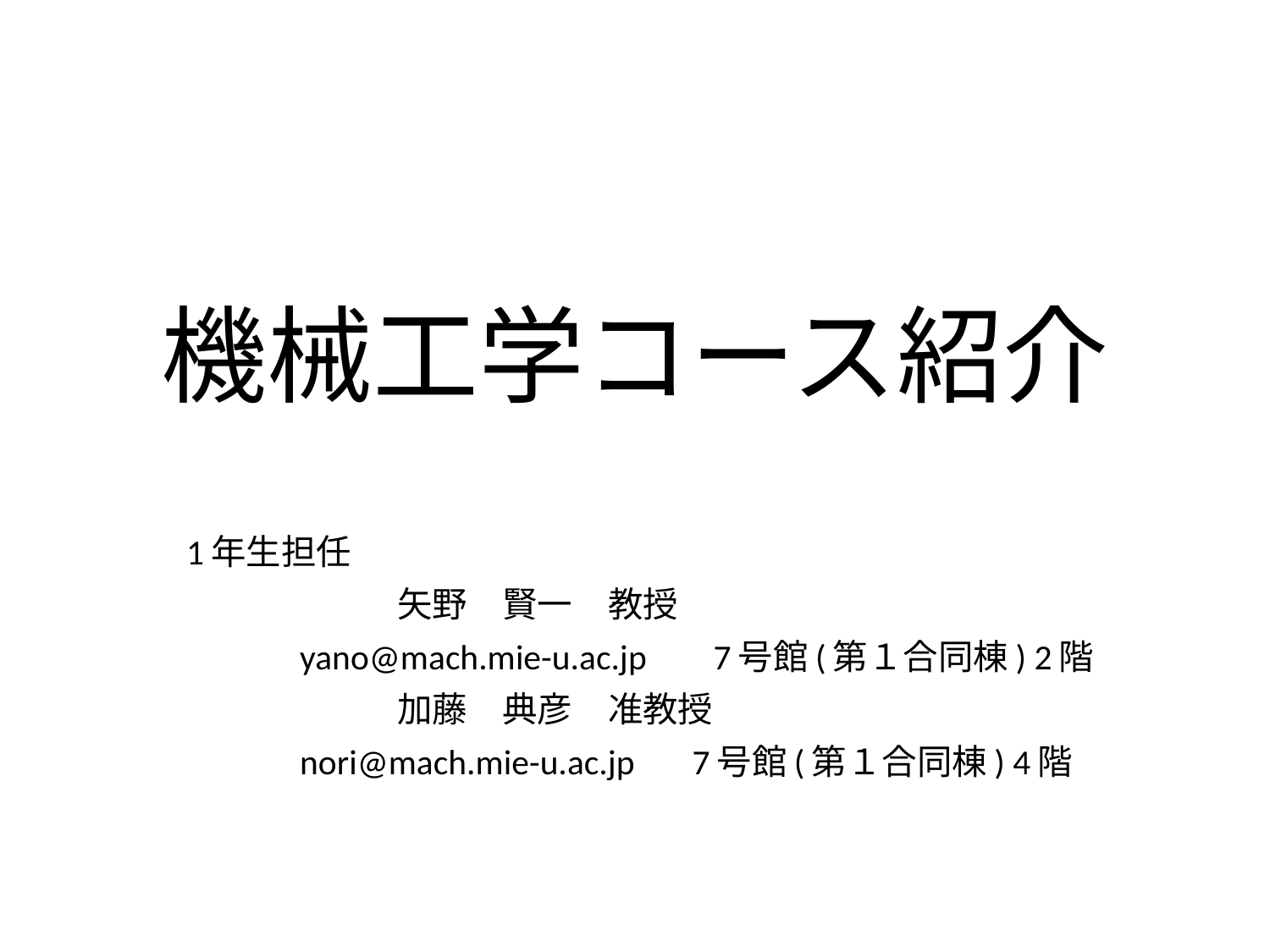

# 機械工学コース紹介
1年生担任
　　　　　　矢野　賢一　教授
	 yano@mach.mie-u.ac.jp 	7号館(第１合同棟) 2階
　　　　　　加藤　典彦　准教授
	 nori@mach.mie-u.ac.jp 　7号館(第１合同棟) 4階